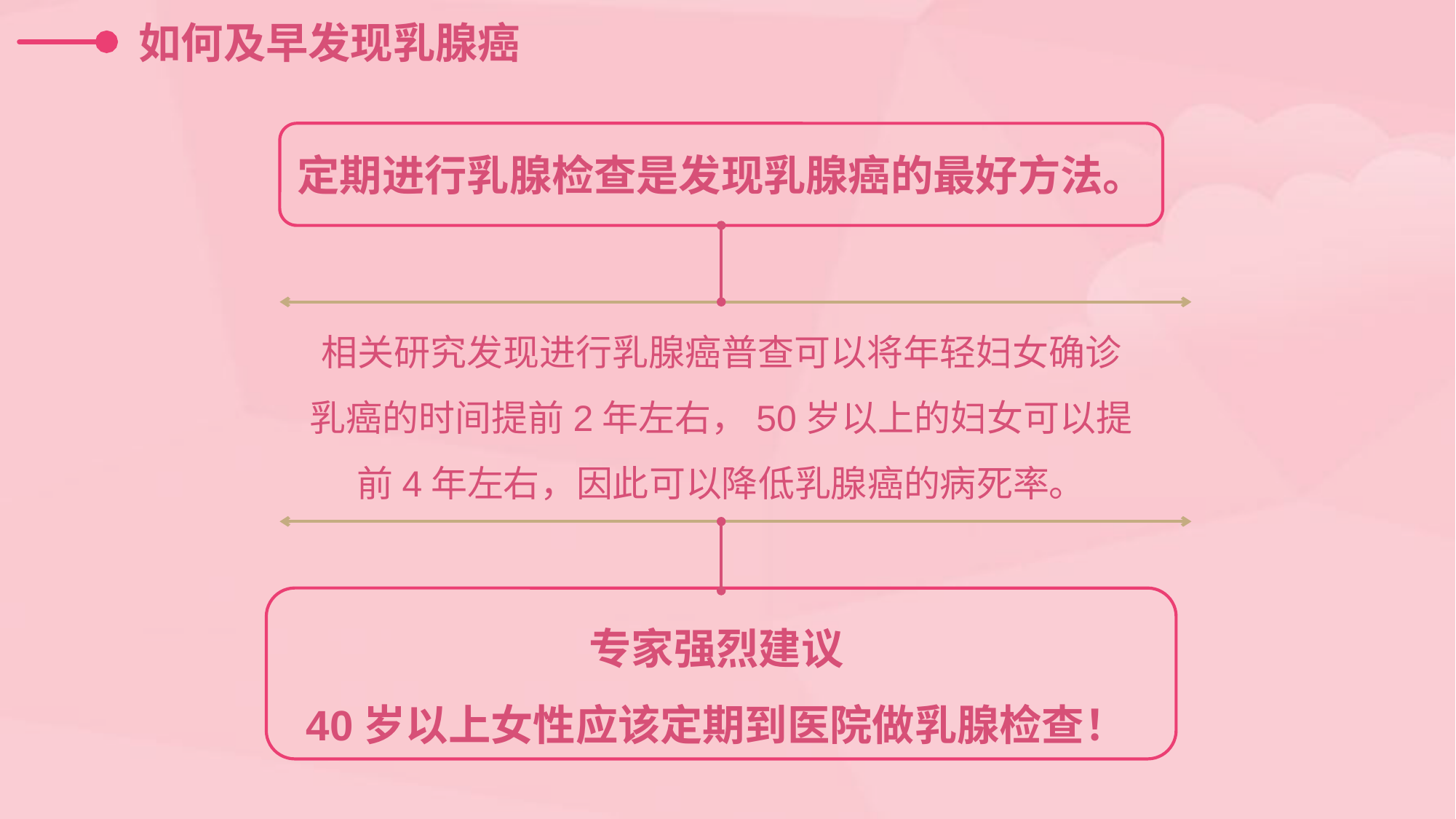

如何及早发现乳腺癌

定期进行乳腺检查是发现乳腺癌的最好方法。
相关研究发现进行乳腺癌普查可以将年轻妇女确诊乳癌的时间提前2年左右，50岁以上的妇女可以提前4年左右，因此可以降低乳腺癌的病死率。

专家强烈建议
40岁以上女性应该定期到医院做乳腺检查！